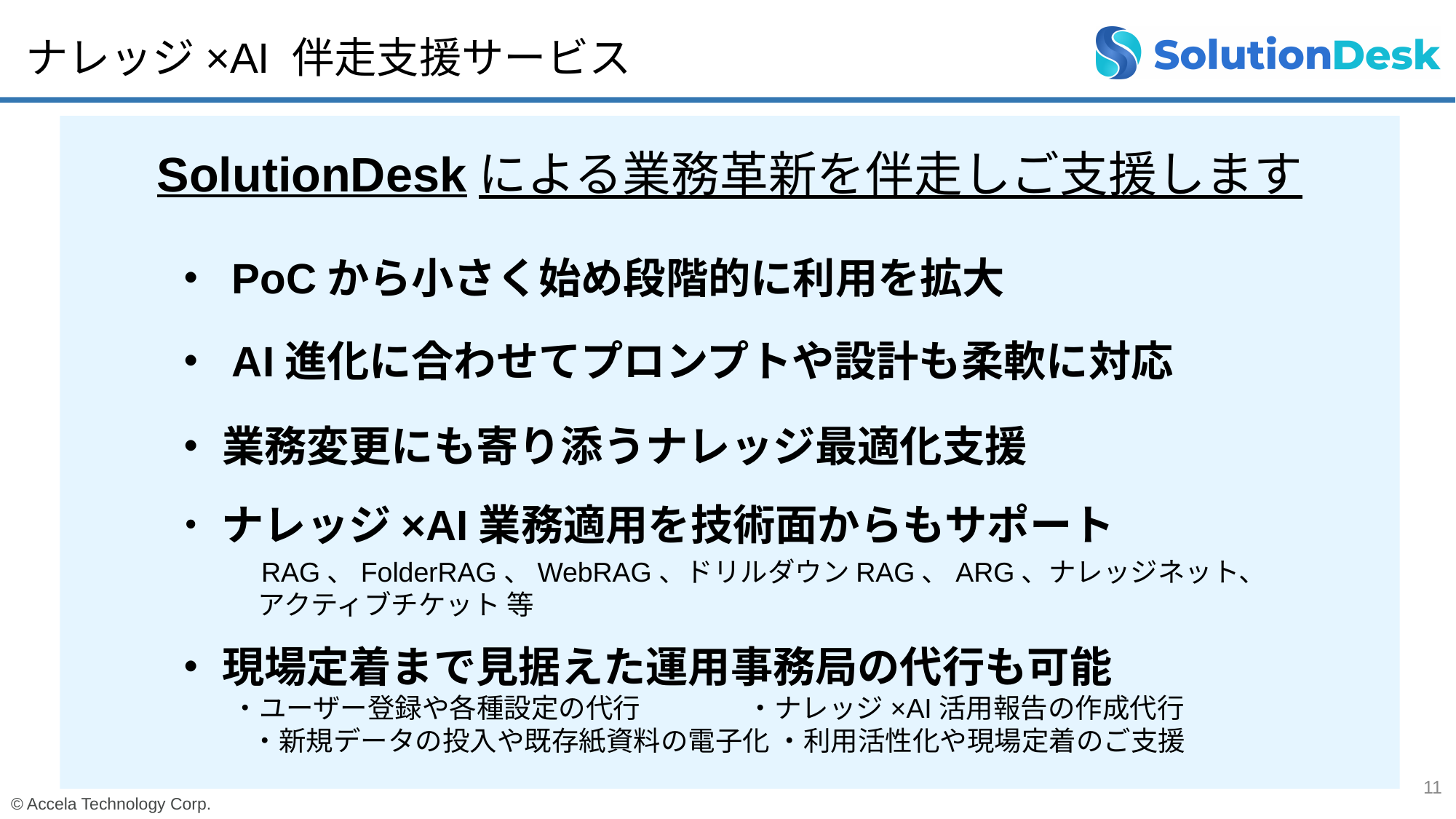

ナレッジ×AI 伴走支援サービス

SolutionDeskによる業務革新を伴走しご支援します
・ PoCから小さく始め段階的に利用を拡大

・ AI進化に合わせてプロンプトや設計も柔軟に対応
・ 業務変更にも寄り添うナレッジ最適化支援
・ ナレッジ×AI業務適用を技術面からもサポート

　　　　　　　　　　　　　　　RAG、FolderRAG、WebRAG、ドリルダウンRAG、ARG、ナレッジネット、
　　　 アクティブチケット 等
・ 現場定着まで見据えた運用事務局の代行も可能
         ・ユーザー登録や各種設定の代行　　   　 ・ナレッジ×AI活用報告の作成代行
　　　・新規データの投入や既存紙資料の電子化 ・利用活性化や現場定着のご支援
11